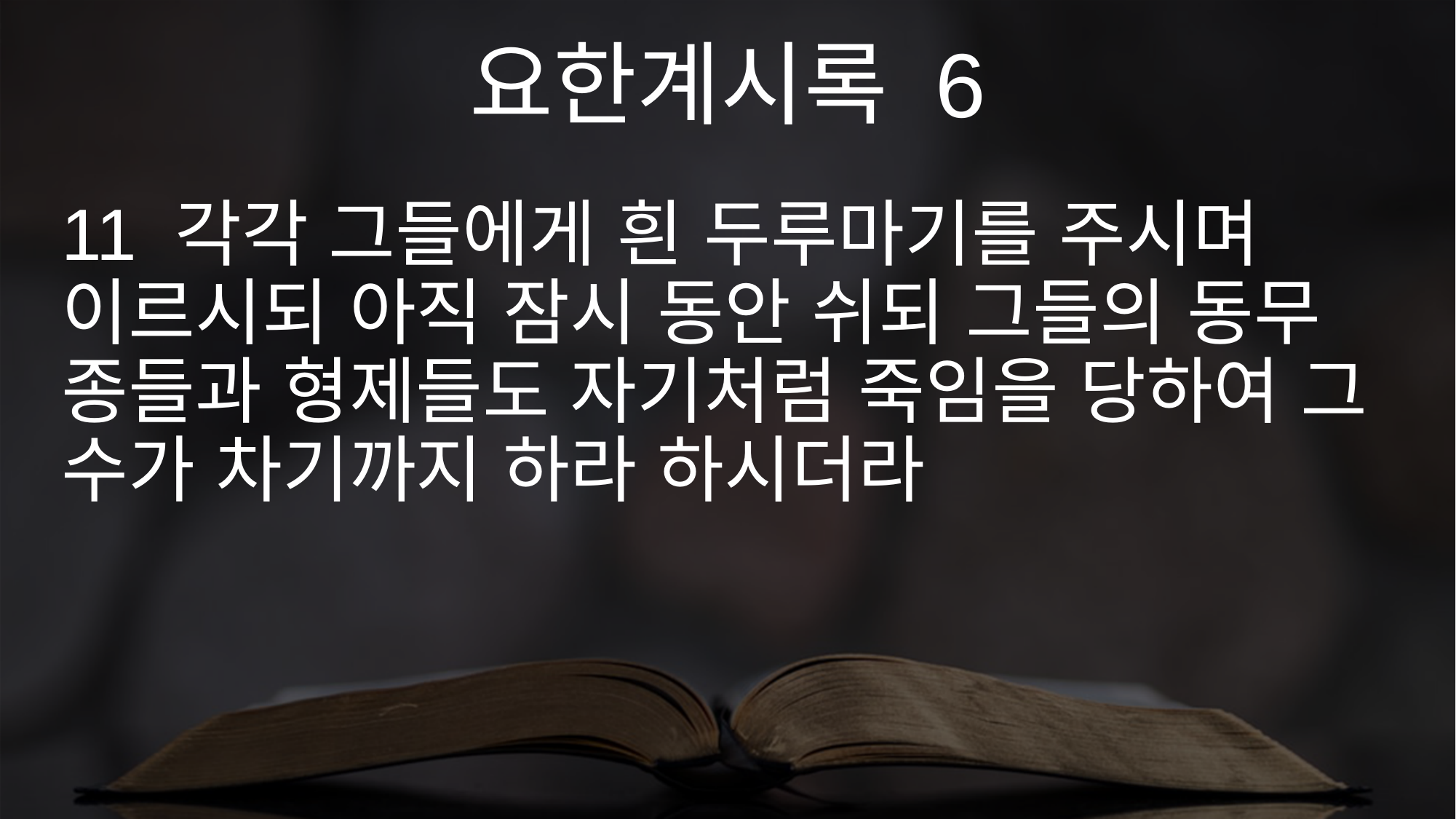

요한계시록 6
11 각각 그들에게 흰 두루마기를 주시며 이르시되 아직 잠시 동안 쉬되 그들의 동무 종들과 형제들도 자기처럼 죽임을 당하여 그 수가 차기까지 하라 하시더라